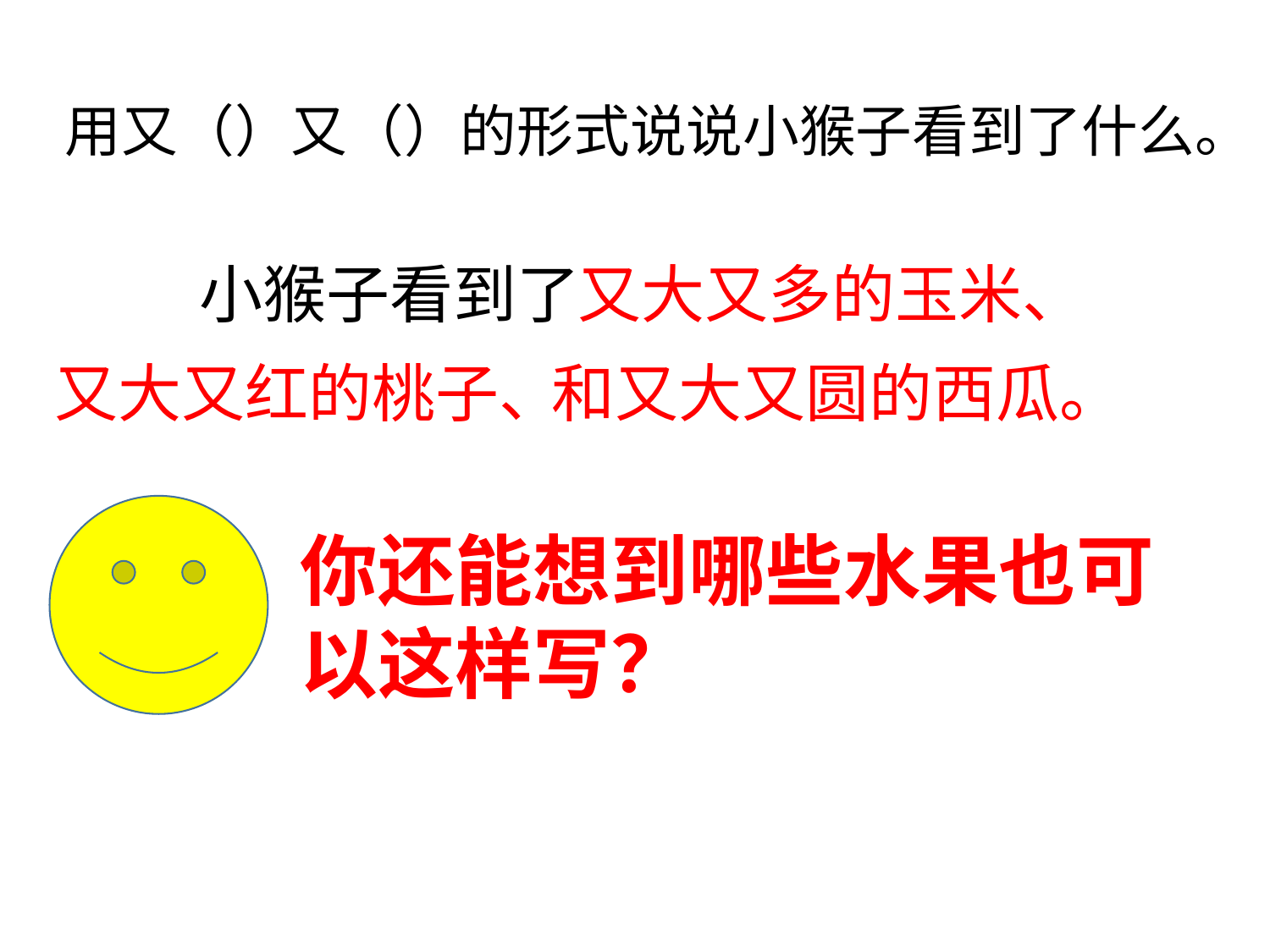

用又（）又（）的形式说说小猴子看到了什么。
小猴子看到了
又大又多的玉米、
又大又红的桃子、
和又大又圆的西瓜。

你还能想到哪些水果也可以这样写？